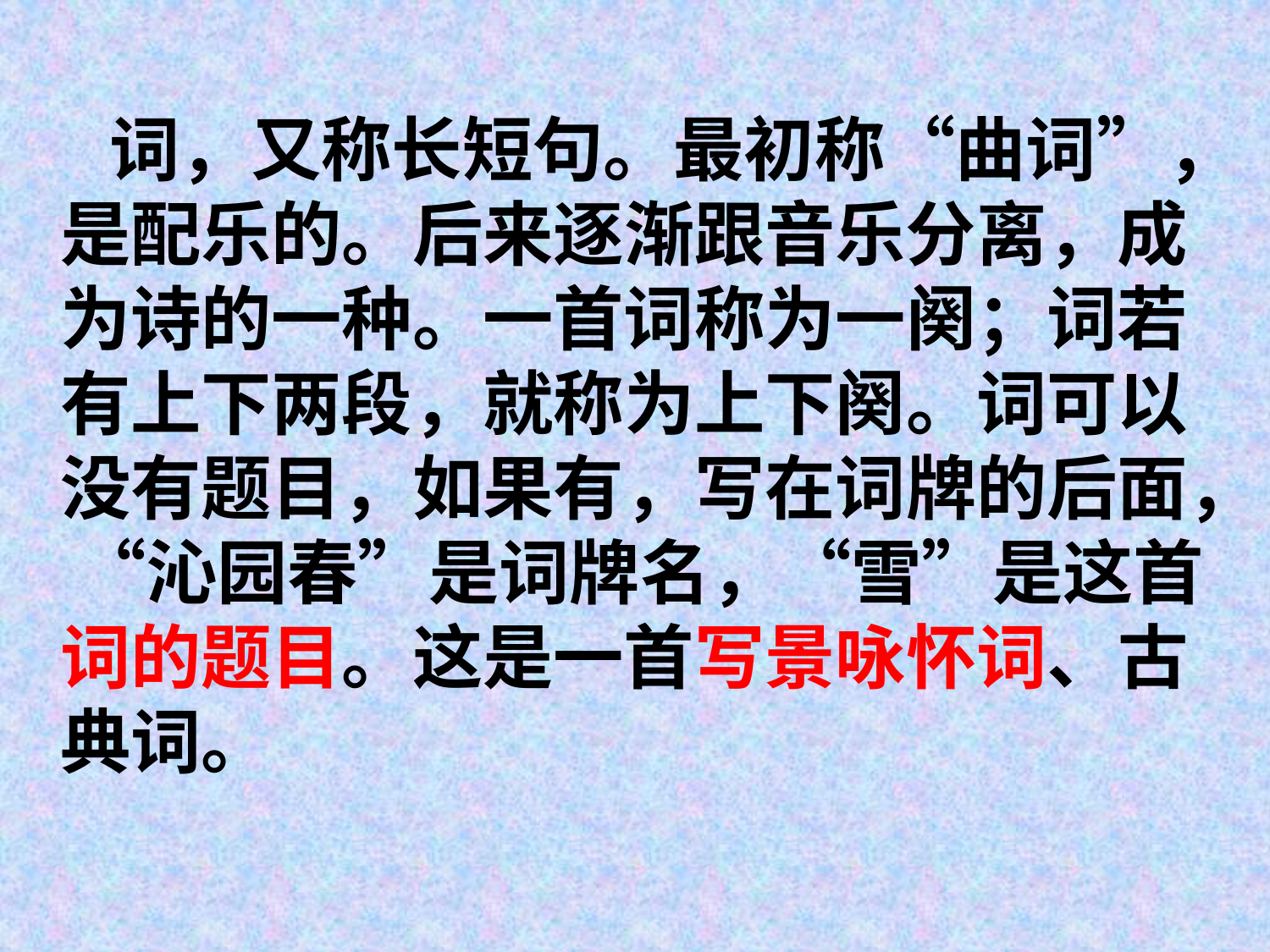

词，又称长短句。最初称“曲词”，是配乐的。后来逐渐跟音乐分离，成为诗的一种。一首词称为一阕；词若有上下两段，就称为上下阕。词可以没有题目，如果有，写在词牌的后面， “沁园春”是词牌名，“雪”是这首词的题目。这是一首写景咏怀词、古典词。